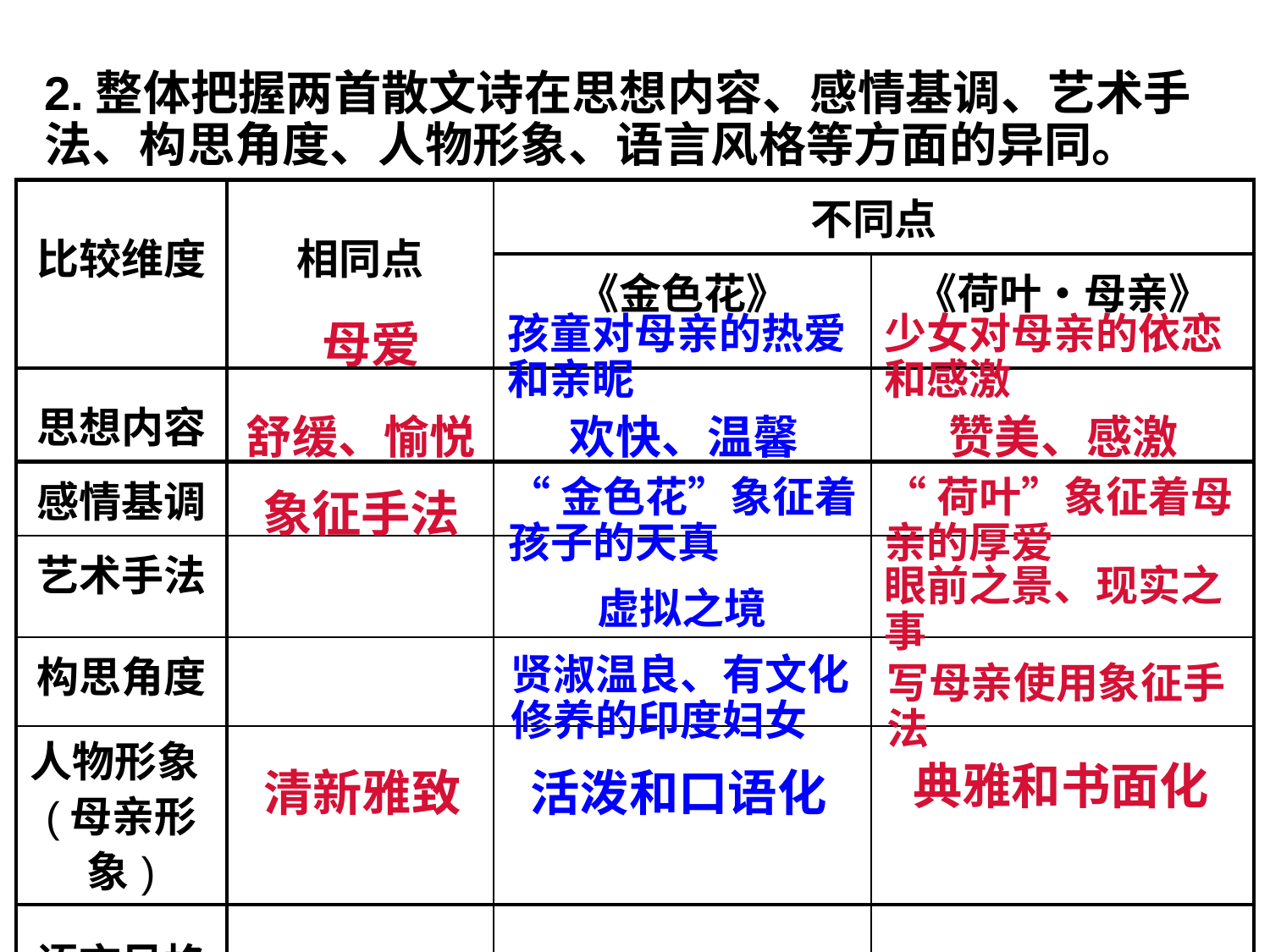

2.整体把握两首散文诗在思想内容、感情基调、艺术手法、构思角度、人物形象、语言风格等方面的异同。
| 比较维度 | 相同点 | 不同点 |  |
| --- | --- | --- | --- |
|  |  | 《金色花》 | 《荷叶•母亲》 |
| 思想内容 |  |  |  |
| 感情基调 |  |  |  |
| 艺术手法 |  |  |  |
| 构思角度 |  |  |  |
| 人物形象(母亲形象) |  |  |  |
| 语言风格 |  |  |  |
母爱
孩童对母亲的热爱和亲昵
少女对母亲的依恋和感激
舒缓、愉悦
欢快、温馨
赞美、感激
“荷叶”象征着母亲的厚爱
“金色花”象征着孩子的天真
象征手法
眼前之景、现实之事
虚拟之境
贤淑温良、有文化修养的印度妇女
写母亲使用象征手法
清新雅致
典雅和书面化
活泼和口语化